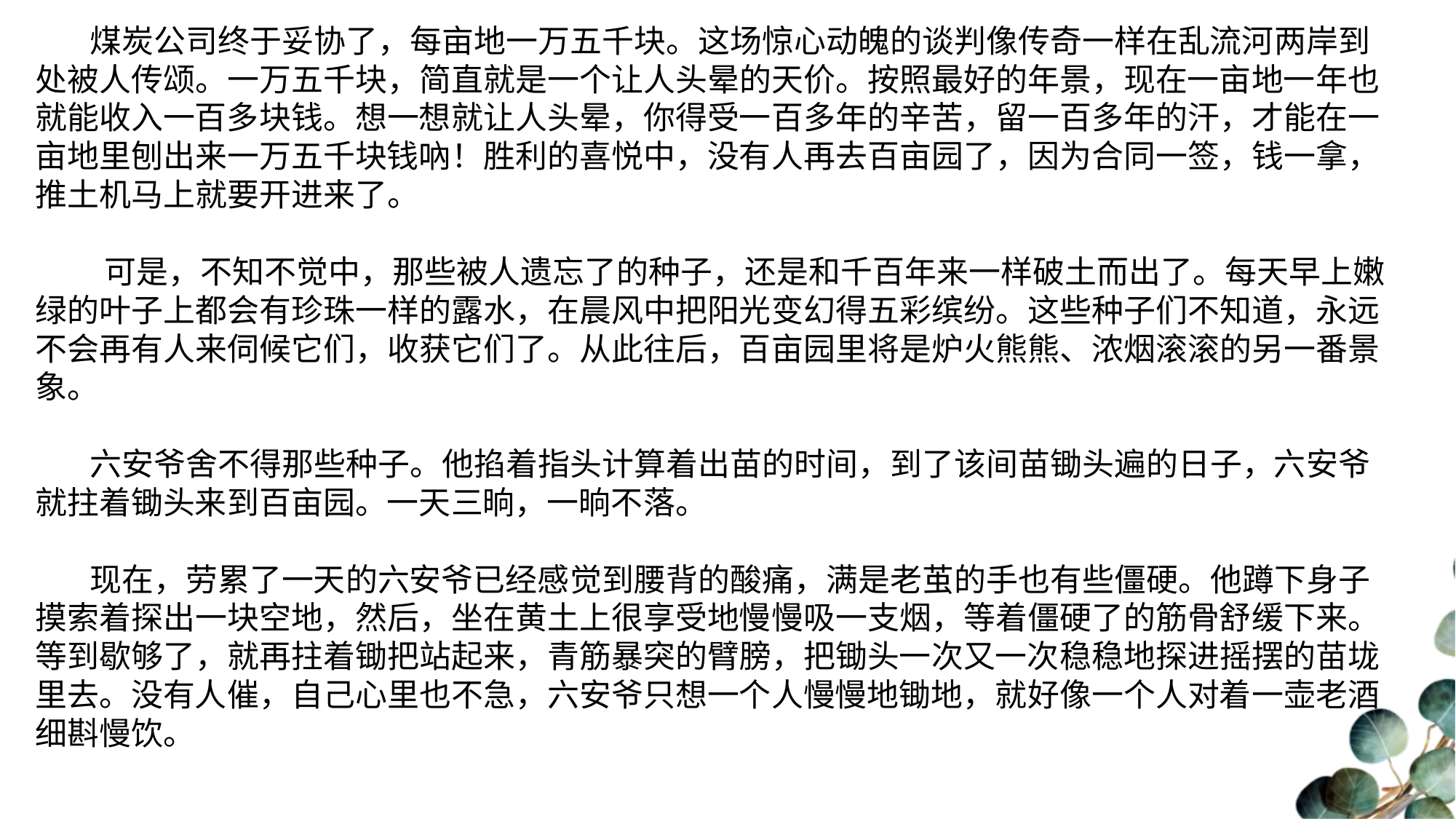

煤炭公司终于妥协了，每亩地一万五千块。这场惊心动魄的谈判像传奇一样在乱流河两岸到处被人传颂。一万五千块，简直就是一个让人头晕的天价。按照最好的年景，现在一亩地一年也就能收入一百多块钱。想一想就让人头晕，你得受一百多年的辛苦，留一百多年的汗，才能在一亩地里刨出来一万五千块钱吶！胜利的喜悦中，没有人再去百亩园了，因为合同一签，钱一拿，推土机马上就要开进来了。

 可是，不知不觉中，那些被人遗忘了的种子，还是和千百年来一样破土而出了。每天早上嫩绿的叶子上都会有珍珠一样的露水，在晨风中把阳光变幻得五彩缤纷。这些种子们不知道，永远不会再有人来伺候它们，收获它们了。从此往后，百亩园里将是炉火熊熊、浓烟滚滚的另一番景象。

六安爷舍不得那些种子。他掐着指头计算着出苗的时间，到了该间苗锄头遍的日子，六安爷就拄着锄头来到百亩园。一天三晌，一晌不落。

现在，劳累了一天的六安爷已经感觉到腰背的酸痛，满是老茧的手也有些僵硬。他蹲下身子摸索着探出一块空地，然后，坐在黄土上很享受地慢慢吸一支烟，等着僵硬了的筋骨舒缓下来。等到歇够了，就再拄着锄把站起来，青筋暴突的臂膀，把锄头一次又一次稳稳地探进摇摆的苗垅里去。没有人催，自己心里也不急，六安爷只想一个人慢慢地锄地，就好像一个人对着一壶老酒细斟慢饮。